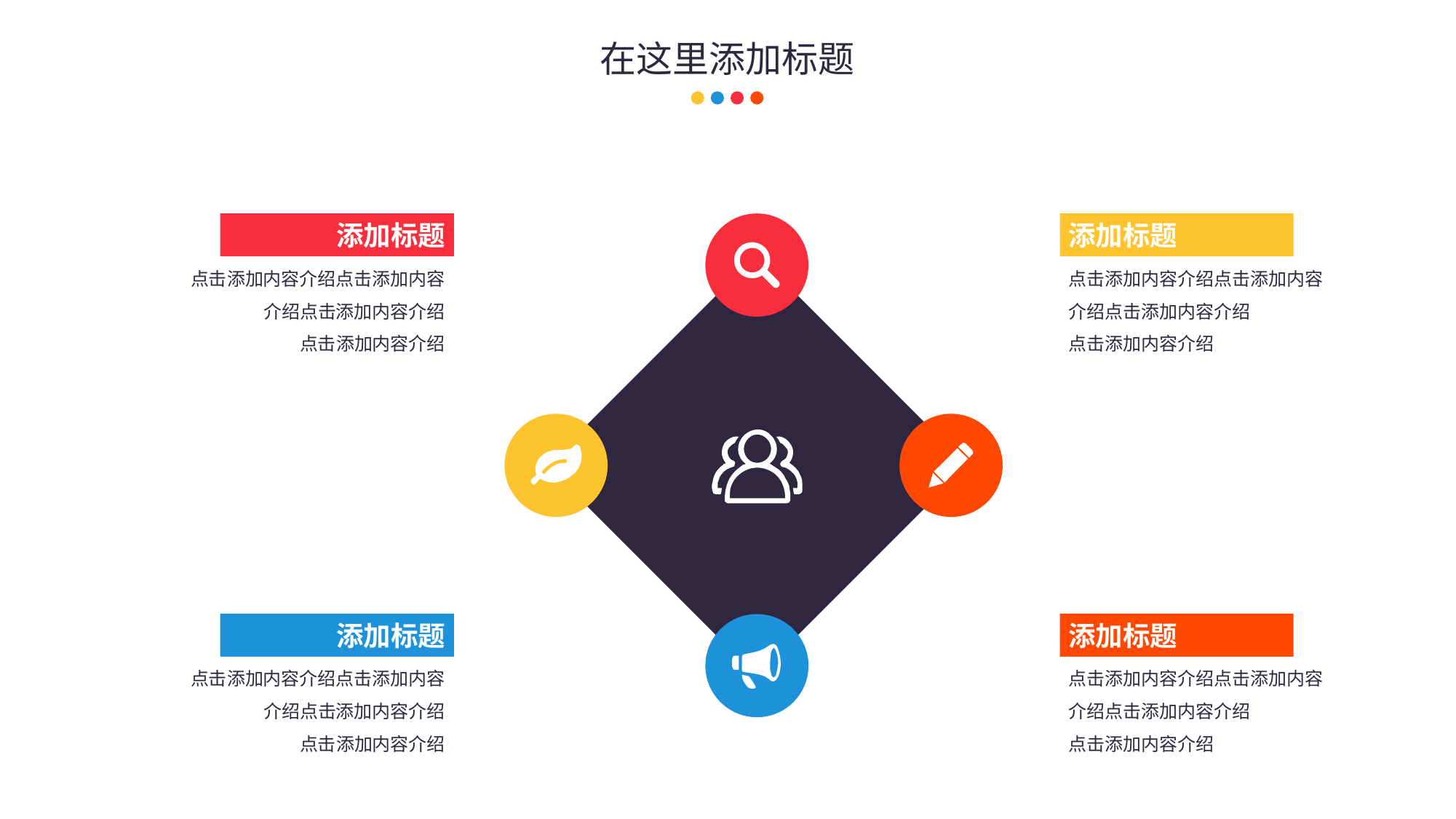

在这里添加标题

添加标题

添加标题
点击添加内容介绍点击添加内容介绍点击添加内容介绍
点击添加内容介绍
点击添加内容介绍点击添加内容介绍点击添加内容介绍
点击添加内容介绍
添加标题
添加标题
点击添加内容介绍点击添加内容介绍点击添加内容介绍
点击添加内容介绍
点击添加内容介绍点击添加内容介绍点击添加内容介绍
点击添加内容介绍